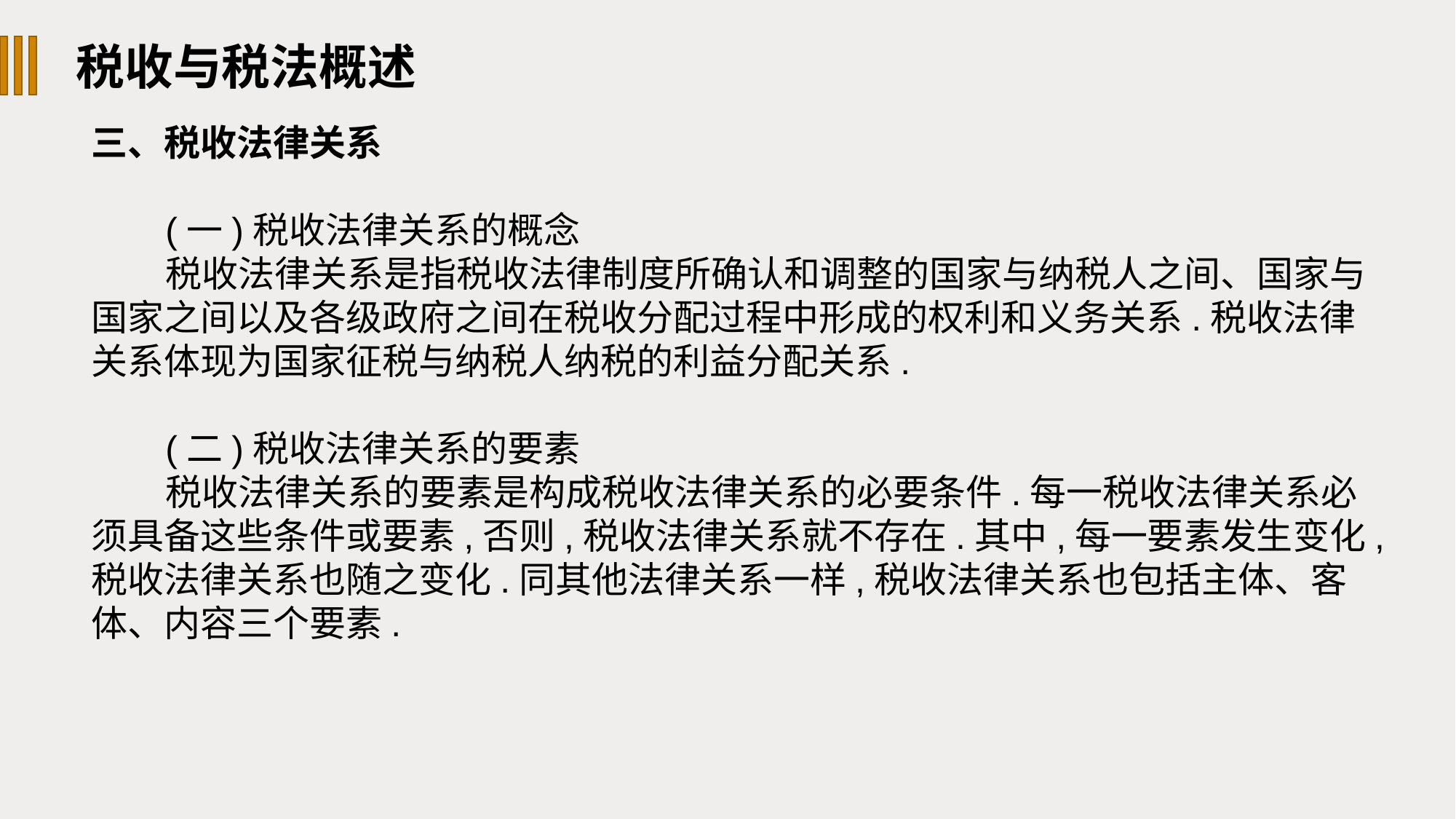

税收与税法概述

三、税收法律关系

(一)税收法律关系的概念
税收法律关系是指税收法律制度所确认和调整的国家与纳税人之间、国家与国家之间以及各级政府之间在税收分配过程中形成的权利和义务关系.税收法律关系体现为国家征税与纳税人纳税的利益分配关系.

(二)税收法律关系的要素
税收法律关系的要素是构成税收法律关系的必要条件.每一税收法律关系必须具备这些条件或要素,否则,税收法律关系就不存在.其中,每一要素发生变化,税收法律关系也随之变化.同其他法律关系一样,税收法律关系也包括主体、客体、内容三个要素.